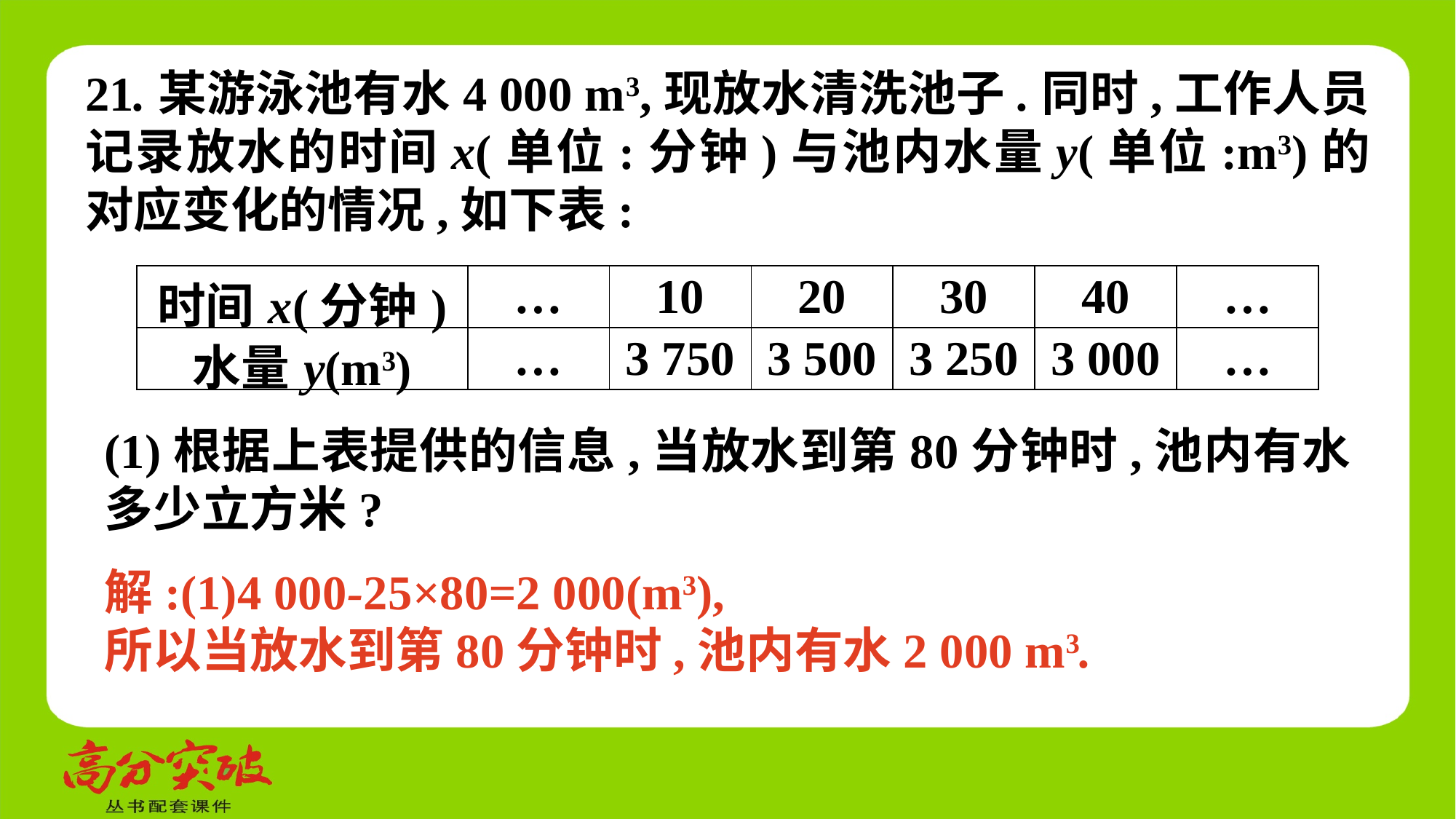

21.某游泳池有水4 000 m3,现放水清洗池子.同时,工作人员记录放水的时间x(单位:分钟)与池内水量y(单位:m3)的对应变化的情况,如下表:
| 时间x(分钟) | … | 10 | 20 | 30 | 40 | … |
| --- | --- | --- | --- | --- | --- | --- |
| 水量y(m3) | … | 3 750 | 3 500 | 3 250 | 3 000 | … |
(1)根据上表提供的信息,当放水到第80分钟时,池内有水多少立方米?
解:(1)4 000-25×80=2 000(m3),
所以当放水到第80分钟时,池内有水2 000 m3.